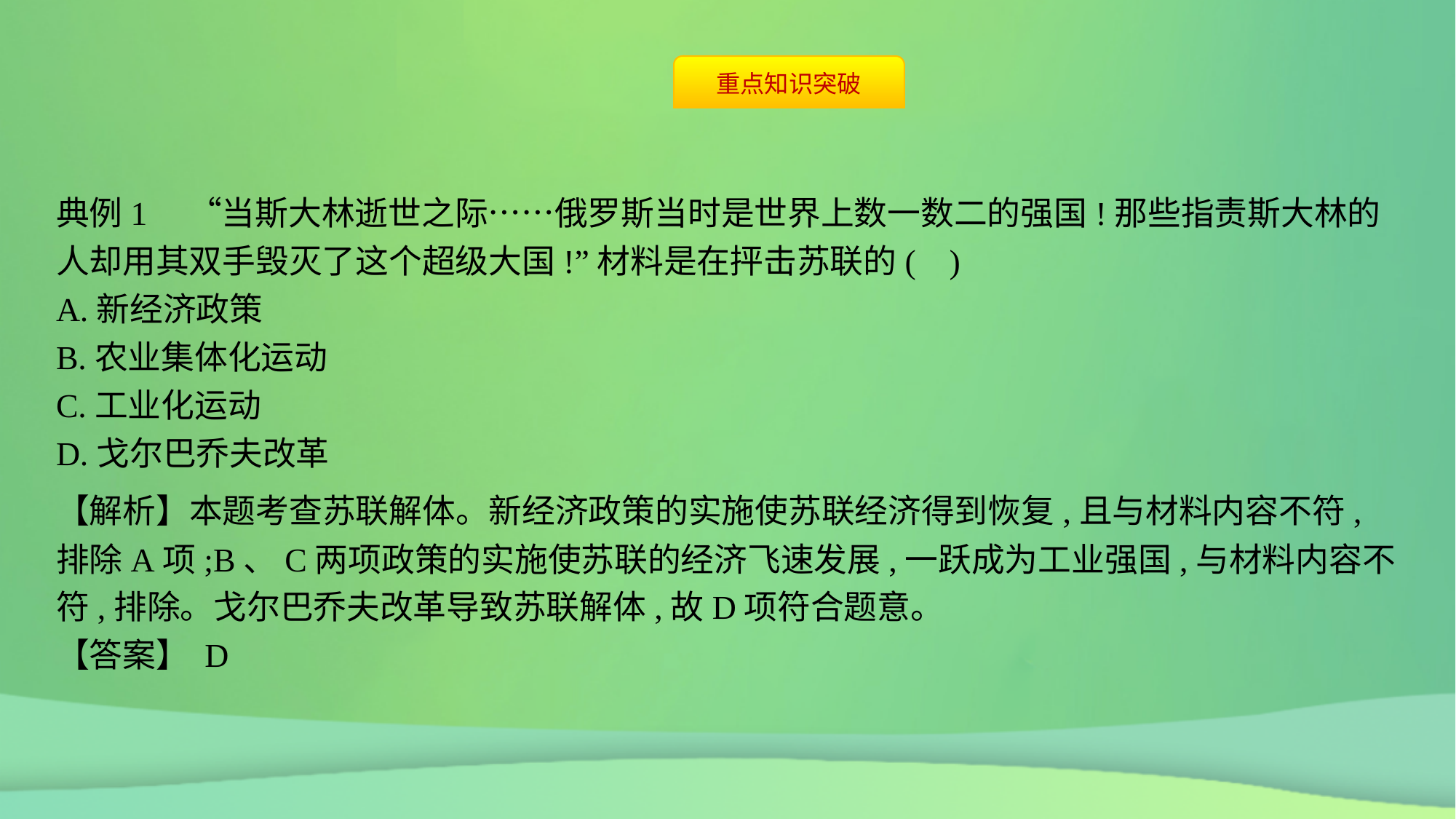

典例1　“当斯大林逝世之际……俄罗斯当时是世界上数一数二的强国!那些指责斯大林的人却用其双手毁灭了这个超级大国!”材料是在抨击苏联的(    )
A.新经济政策
B.农业集体化运动
C.工业化运动
D.戈尔巴乔夫改革
【解析】本题考查苏联解体。新经济政策的实施使苏联经济得到恢复,且与材料内容不符,排除A项;B、C两项政策的实施使苏联的经济飞速发展,一跃成为工业强国,与材料内容不符,排除。戈尔巴乔夫改革导致苏联解体,故D项符合题意。
【答案】 D